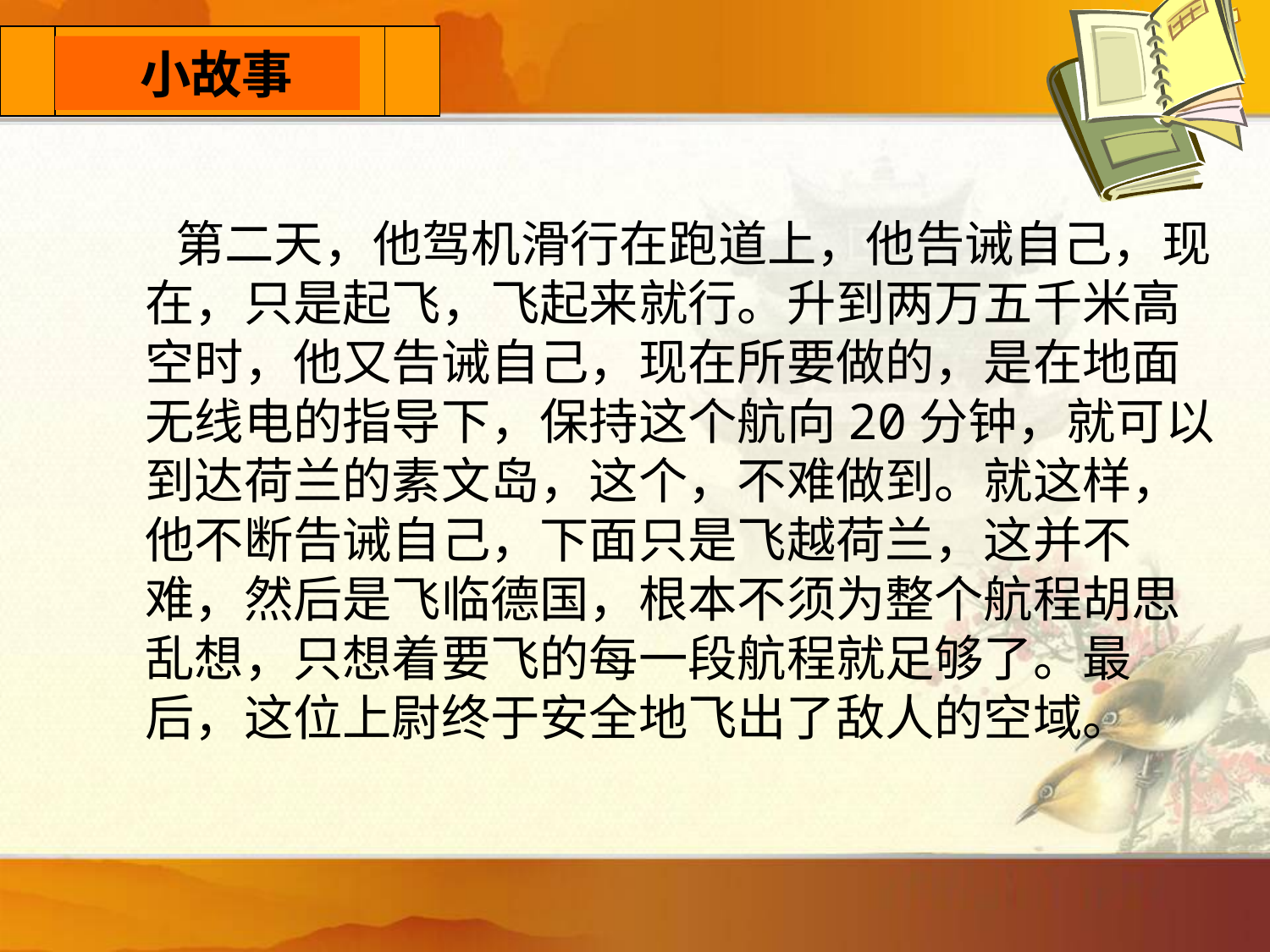

预习检查
 　小故事
      第二天，他驾机滑行在跑道上，他告诫自己，现在，只是起飞，飞起来就行。升到两万五千米高空时，他又告诫自己，现在所要做的，是在地面无线电的指导下，保持这个航向20分钟，就可以到达荷兰的素文岛，这个，不难做到。就这样，他不断告诫自己，下面只是飞越荷兰，这并不难，然后是飞临德国，根本不须为整个航程胡思乱想，只想着要飞的每一段航程就足够了。最后，这位上尉终于安全地飞出了敌人的空域。